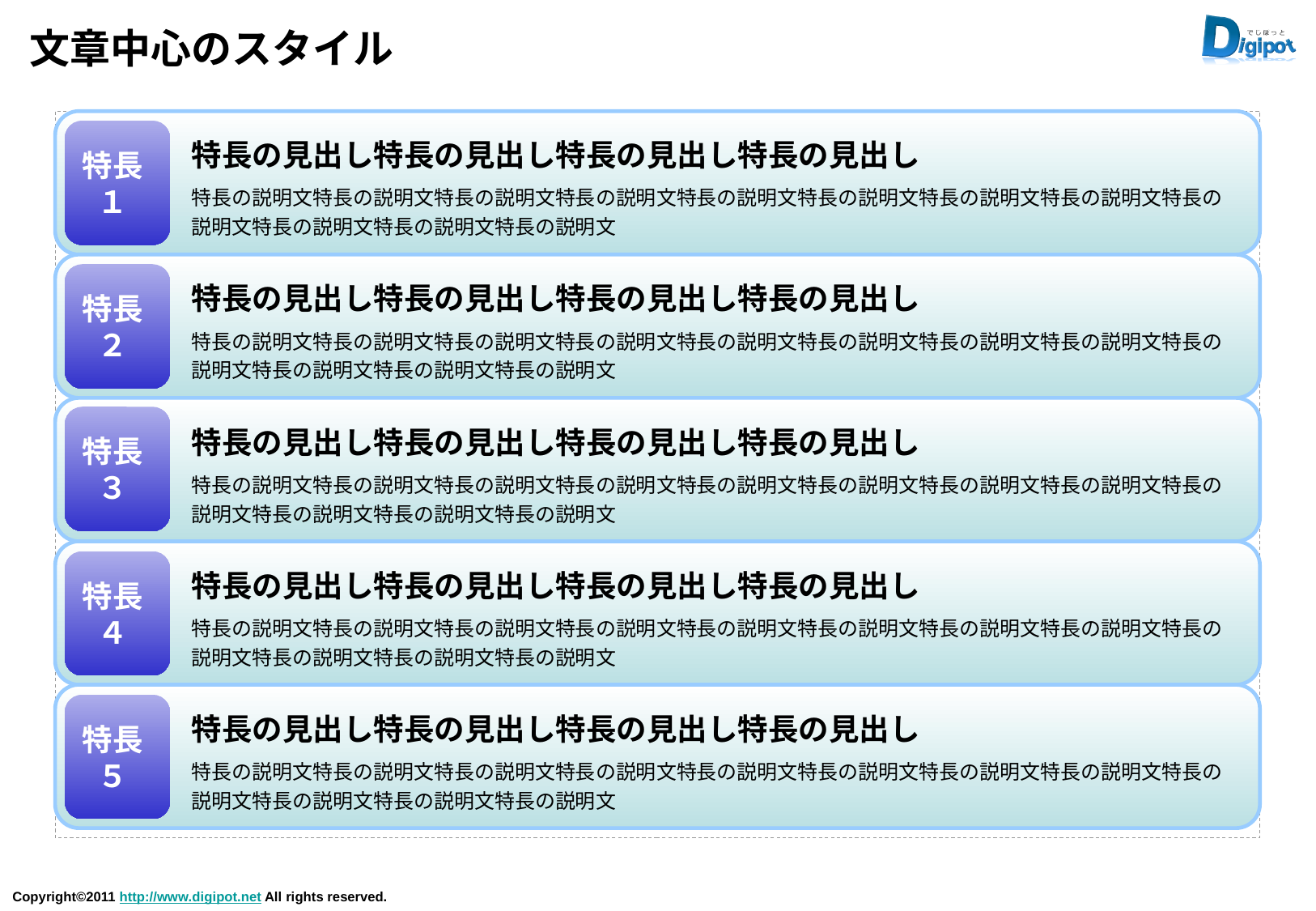

# 文章中心のスタイル

特長の見出し特長の見出し特長の見出し特長の見出し
特長１
特長の説明文特長の説明文特長の説明文特長の説明文特長の説明文特長の説明文特長の説明文特長の説明文特長の説明文特長の説明文特長の説明文特長の説明文

特長の見出し特長の見出し特長の見出し特長の見出し
特長２
特長の説明文特長の説明文特長の説明文特長の説明文特長の説明文特長の説明文特長の説明文特長の説明文特長の説明文特長の説明文特長の説明文特長の説明文

特長の見出し特長の見出し特長の見出し特長の見出し
特長３
特長の説明文特長の説明文特長の説明文特長の説明文特長の説明文特長の説明文特長の説明文特長の説明文特長の説明文特長の説明文特長の説明文特長の説明文

特長の見出し特長の見出し特長の見出し特長の見出し
特長４
特長の説明文特長の説明文特長の説明文特長の説明文特長の説明文特長の説明文特長の説明文特長の説明文特長の説明文特長の説明文特長の説明文特長の説明文

特長の見出し特長の見出し特長の見出し特長の見出し
特長５
特長の説明文特長の説明文特長の説明文特長の説明文特長の説明文特長の説明文特長の説明文特長の説明文特長の説明文特長の説明文特長の説明文特長の説明文